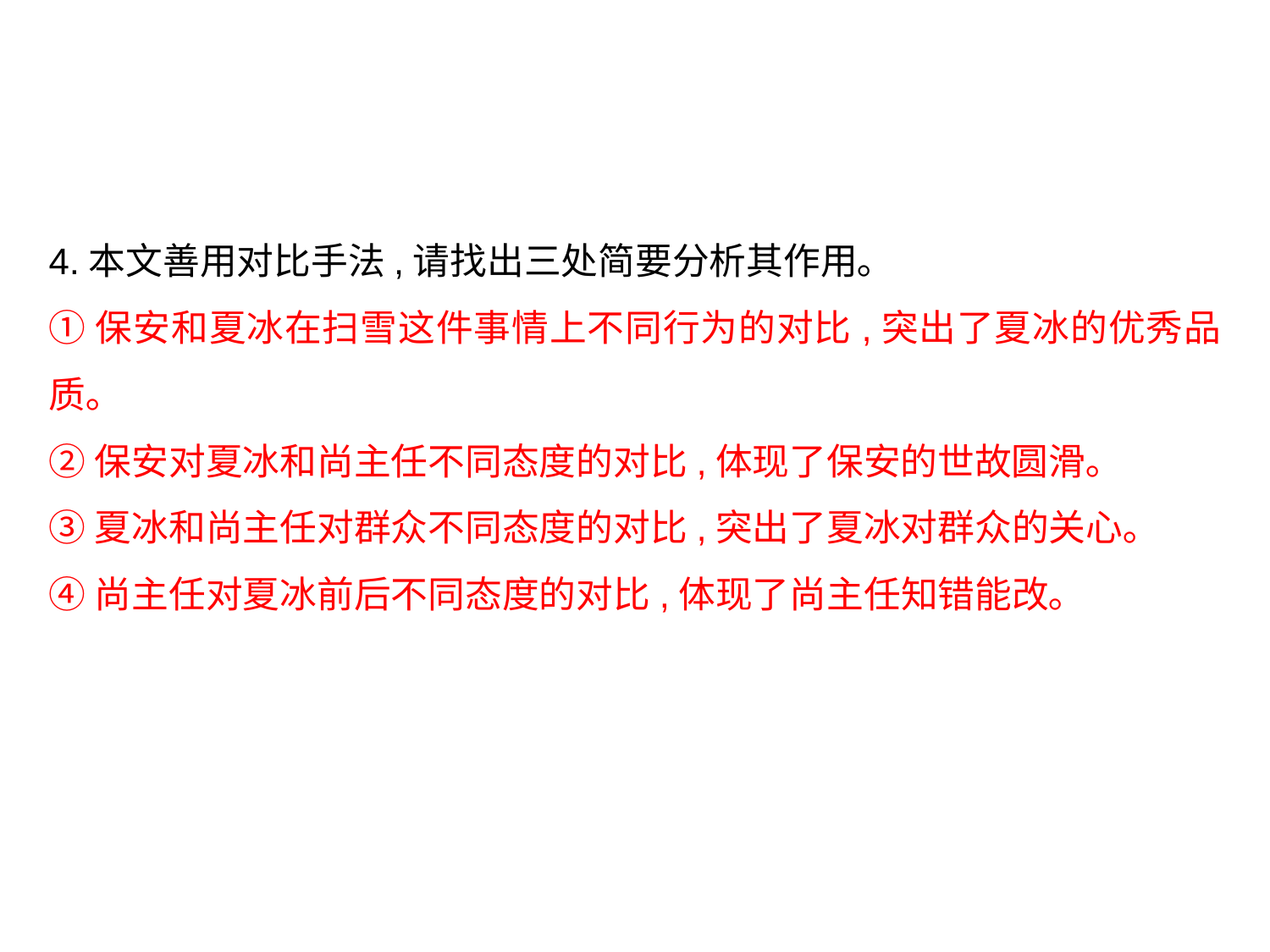

4.本文善用对比手法,请找出三处简要分析其作用｡
①保安和夏冰在扫雪这件事情上不同行为的对比,突出了夏冰的优秀品质｡
②保安对夏冰和尚主任不同态度的对比,体现了保安的世故圆滑｡
③夏冰和尚主任对群众不同态度的对比,突出了夏冰对群众的关心｡
④尚主任对夏冰前后不同态度的对比,体现了尚主任知错能改｡